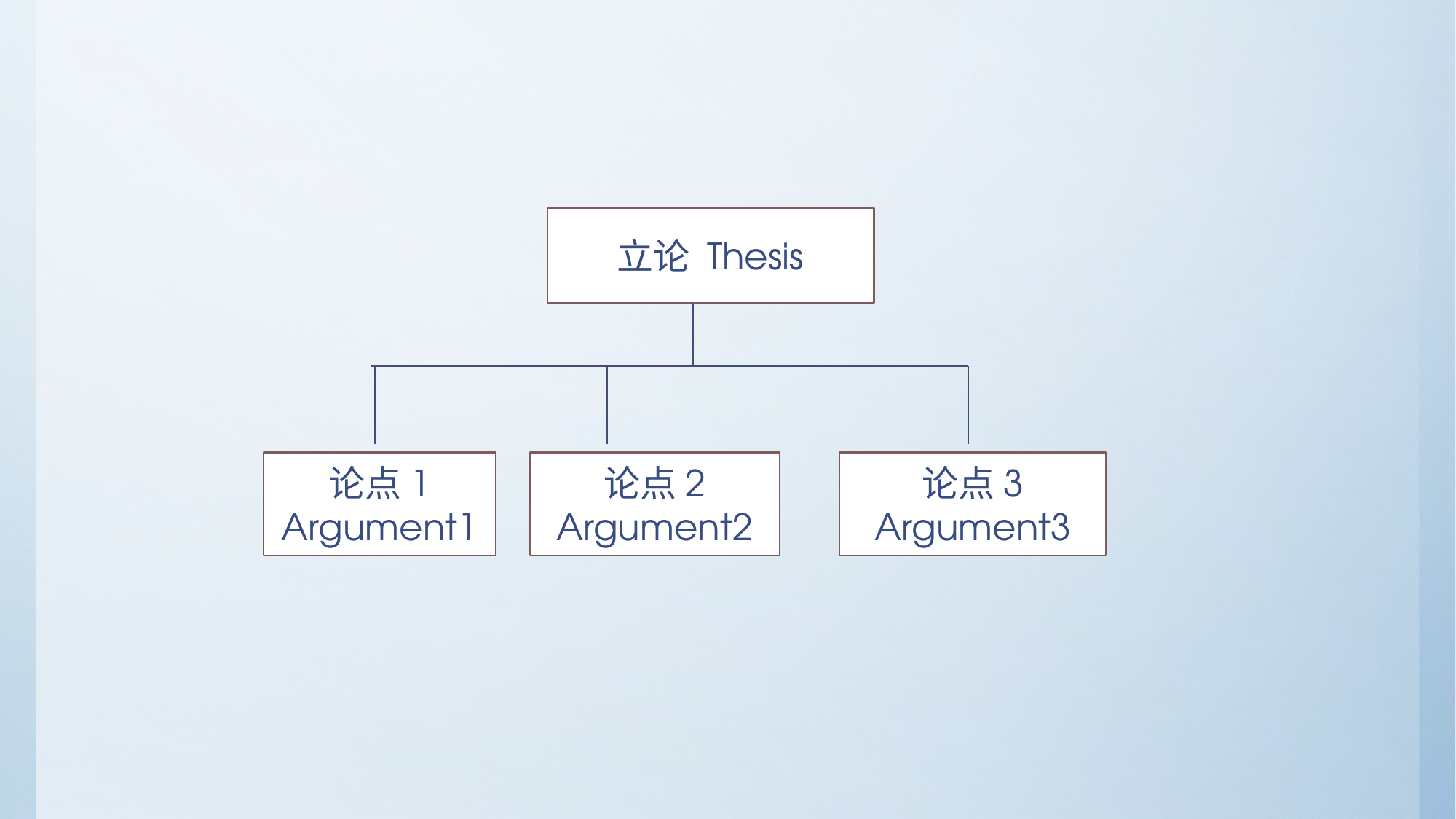

#
立论 Thesis
论点1
Argument1
论点2
Argument2
论点3
Argument3